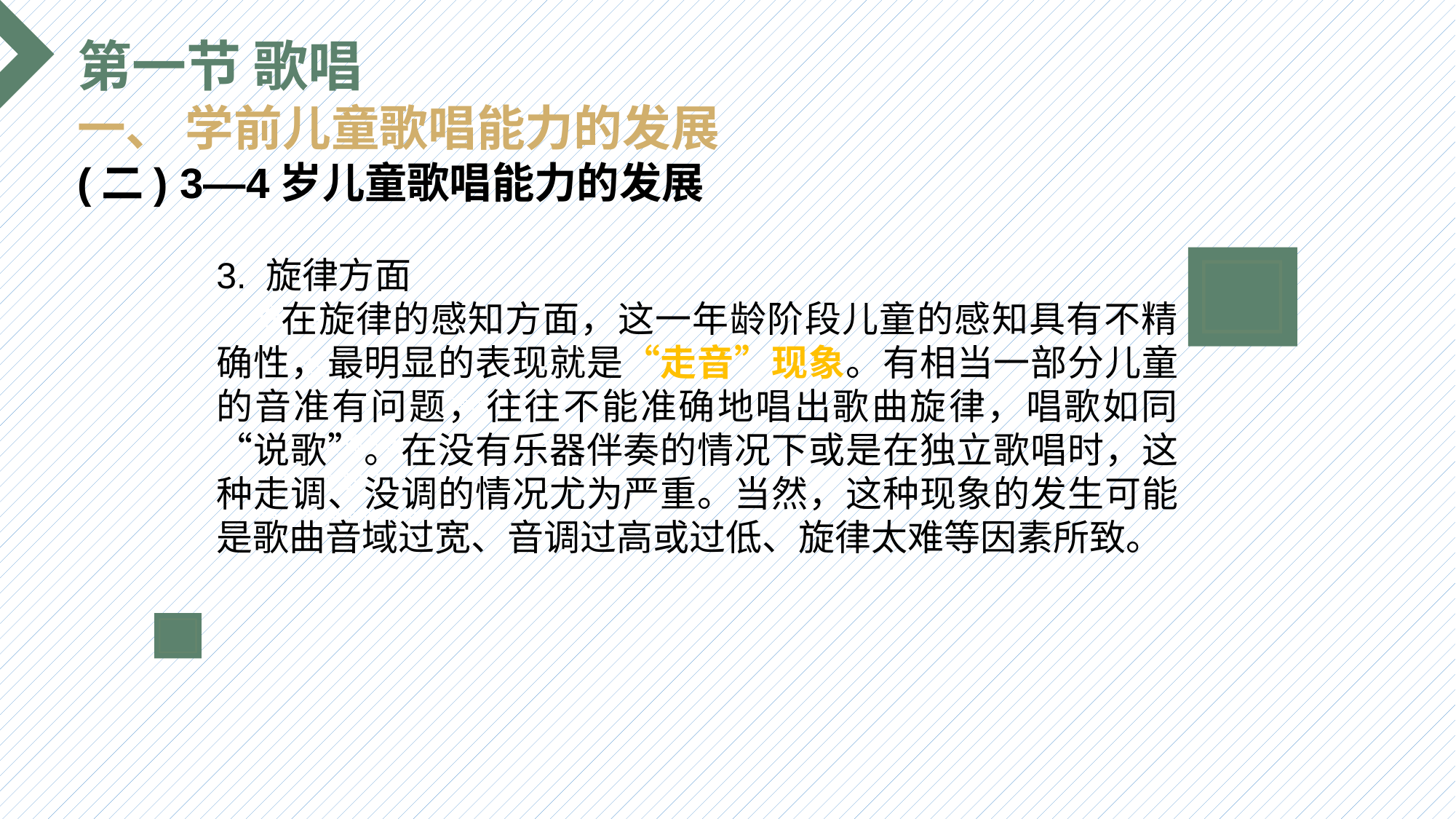

第一节 歌唱
一、 学前儿童歌唱能力的发展
(二) 3—4岁儿童歌唱能力的发展

3. 旋律方面
      在旋律的感知方面，这一年龄阶段儿童的感知具有不精确性，最明显的表现就是“走音”现象。有相当一部分儿童的音准有问题，往往不能准确地唱出歌曲旋律，唱歌如同“说歌”。在没有乐器伴奏的情况下或是在独立歌唱时，这种走调、没调的情况尤为严重。当然，这种现象的发生可能是歌曲音域过宽、音调过高或过低、旋律太难等因素所致。

选题背景
输入您的内容，请简要说明，言简意赅即可输入您的内容，请简要说明，言简意赅即可输入您的内容，请简要说明，言简意赅即可输入您的内容，请简要说明，言简意赅即可